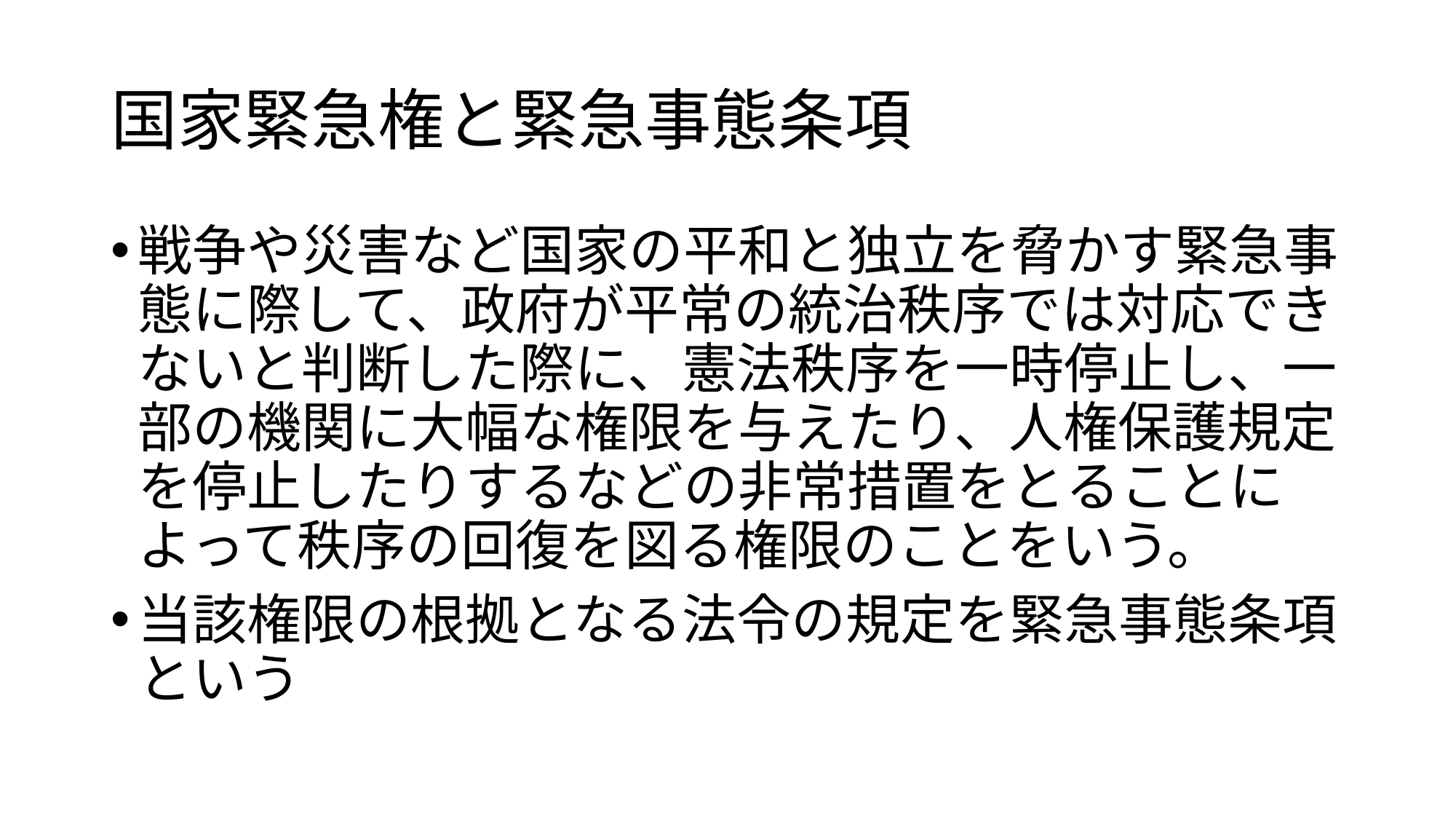

# 国家緊急権と緊急事態条項
戦争や災害など国家の平和と独立を脅かす緊急事態に際して、政府が平常の統治秩序では対応できないと判断した際に、憲法秩序を一時停止し、一部の機関に大幅な権限を与えたり、人権保護規定を停止したりするなどの非常措置をとることによって秩序の回復を図る権限のことをいう。
当該権限の根拠となる法令の規定を緊急事態条項という